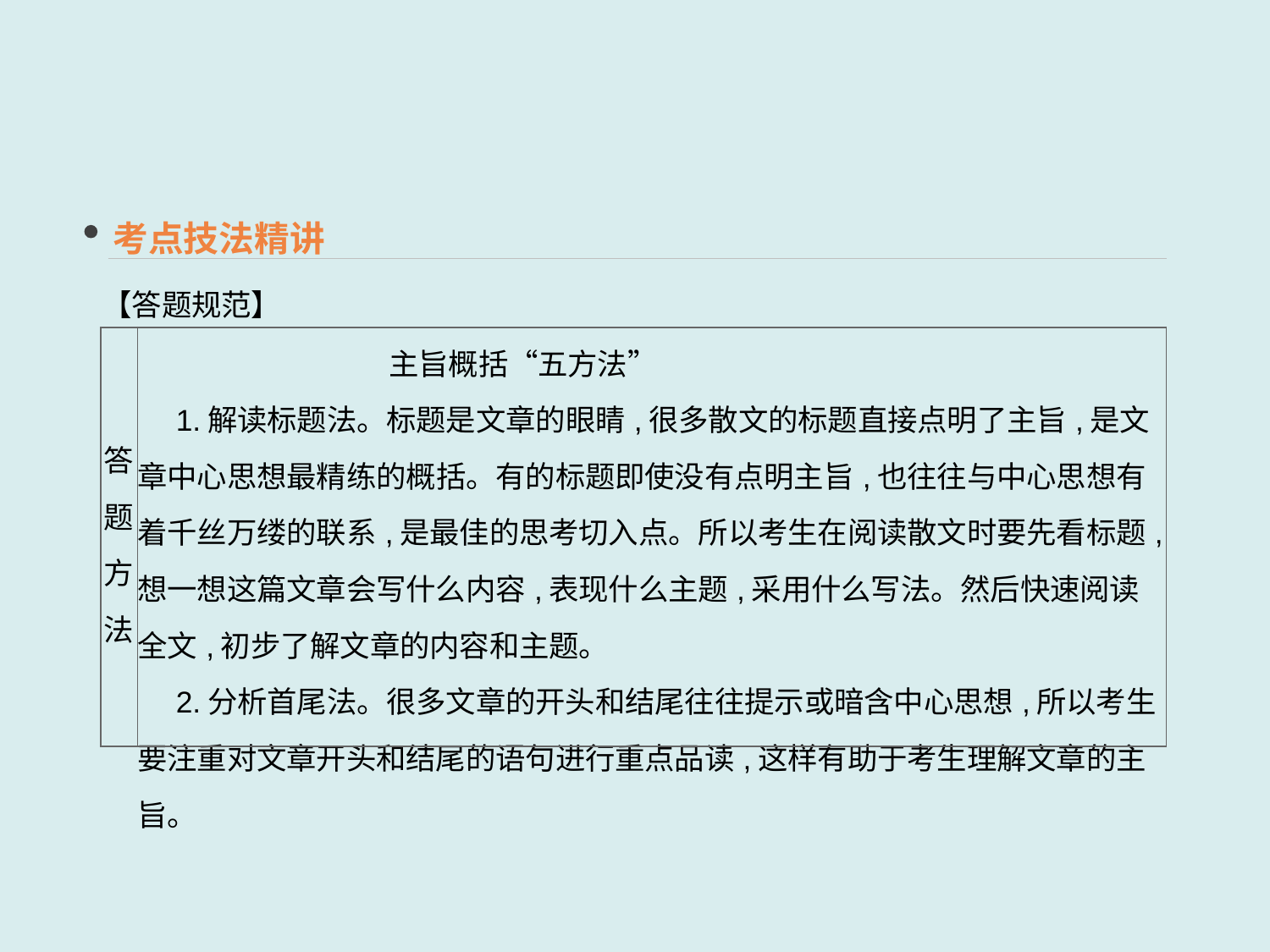

考点技法精讲

【答题规范】
| 答题 方法 | 主旨概括“五方法” 　1.解读标题法。标题是文章的眼睛,很多散文的标题直接点明了主旨,是文章中心思想最精练的概括。有的标题即使没有点明主旨,也往往与中心思想有着千丝万缕的联系,是最佳的思考切入点。所以考生在阅读散文时要先看标题,想一想这篇文章会写什么内容,表现什么主题,采用什么写法。然后快速阅读全文,初步了解文章的内容和主题。 　2.分析首尾法。很多文章的开头和结尾往往提示或暗含中心思想,所以考生要注重对文章开头和结尾的语句进行重点品读,这样有助于考生理解文章的主旨。 |
| --- | --- |